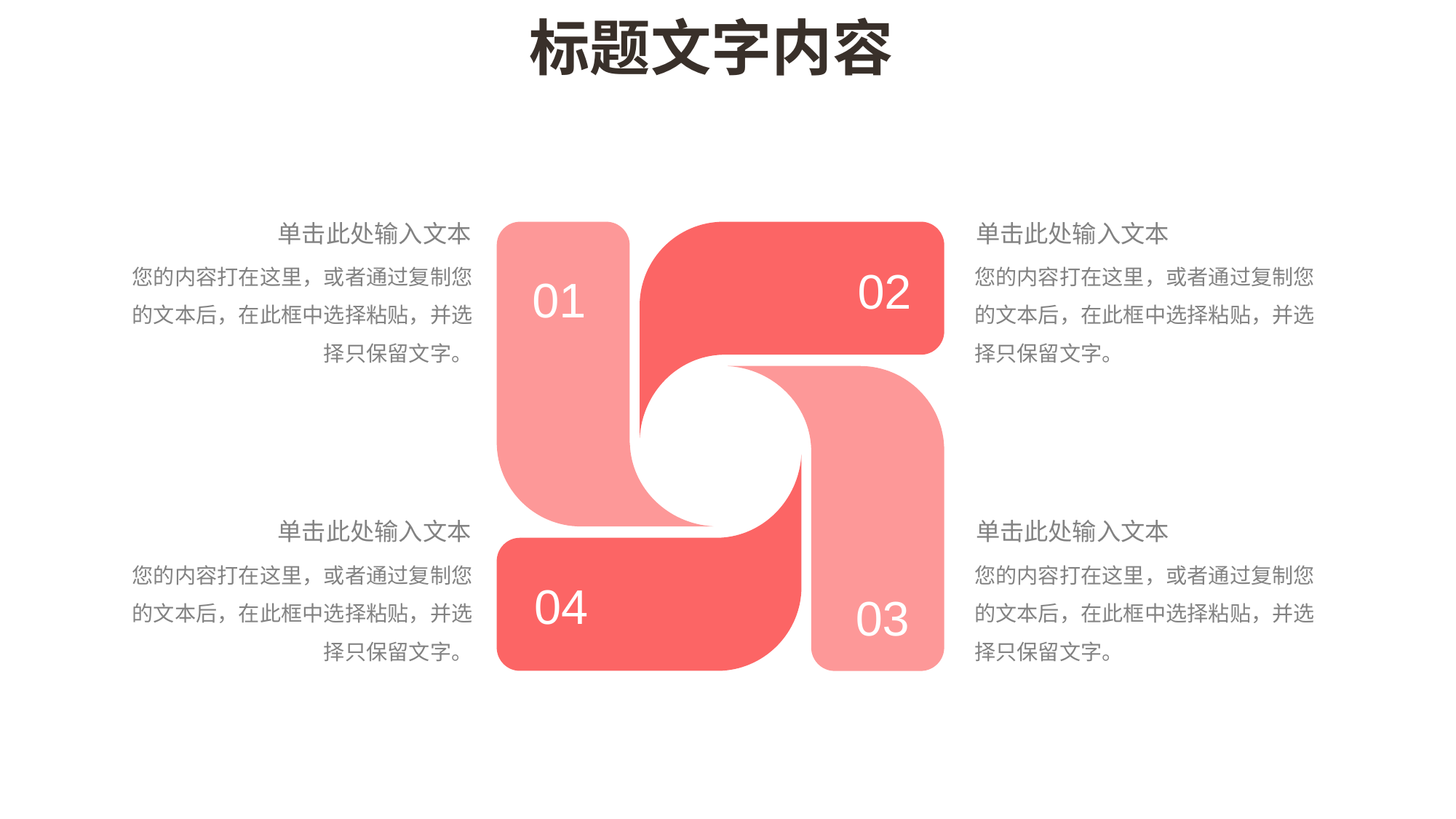

标题文字内容
单击此处输入文本
单击此处输入文本

02

01
您的内容打在这里，或者通过复制您的文本后，在此框中选择粘贴，并选择只保留文字。
您的内容打在这里，或者通过复制您的文本后，在此框中选择粘贴，并选择只保留文字。

03

04
单击此处输入文本
单击此处输入文本
您的内容打在这里，或者通过复制您的文本后，在此框中选择粘贴，并选择只保留文字。
您的内容打在这里，或者通过复制您的文本后，在此框中选择粘贴，并选择只保留文字。